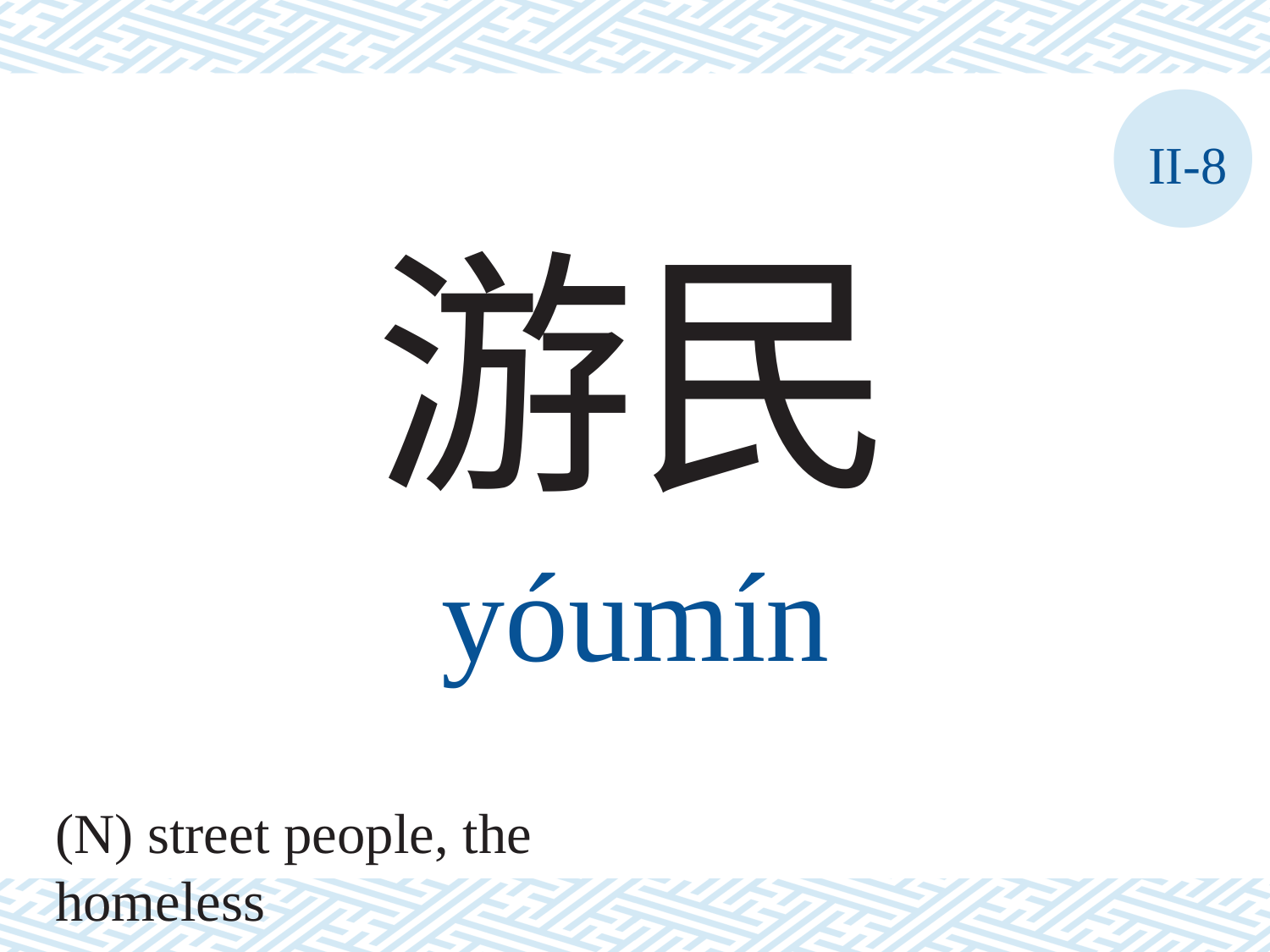

II-8
游民
yóumín
(N) street people, the homeless